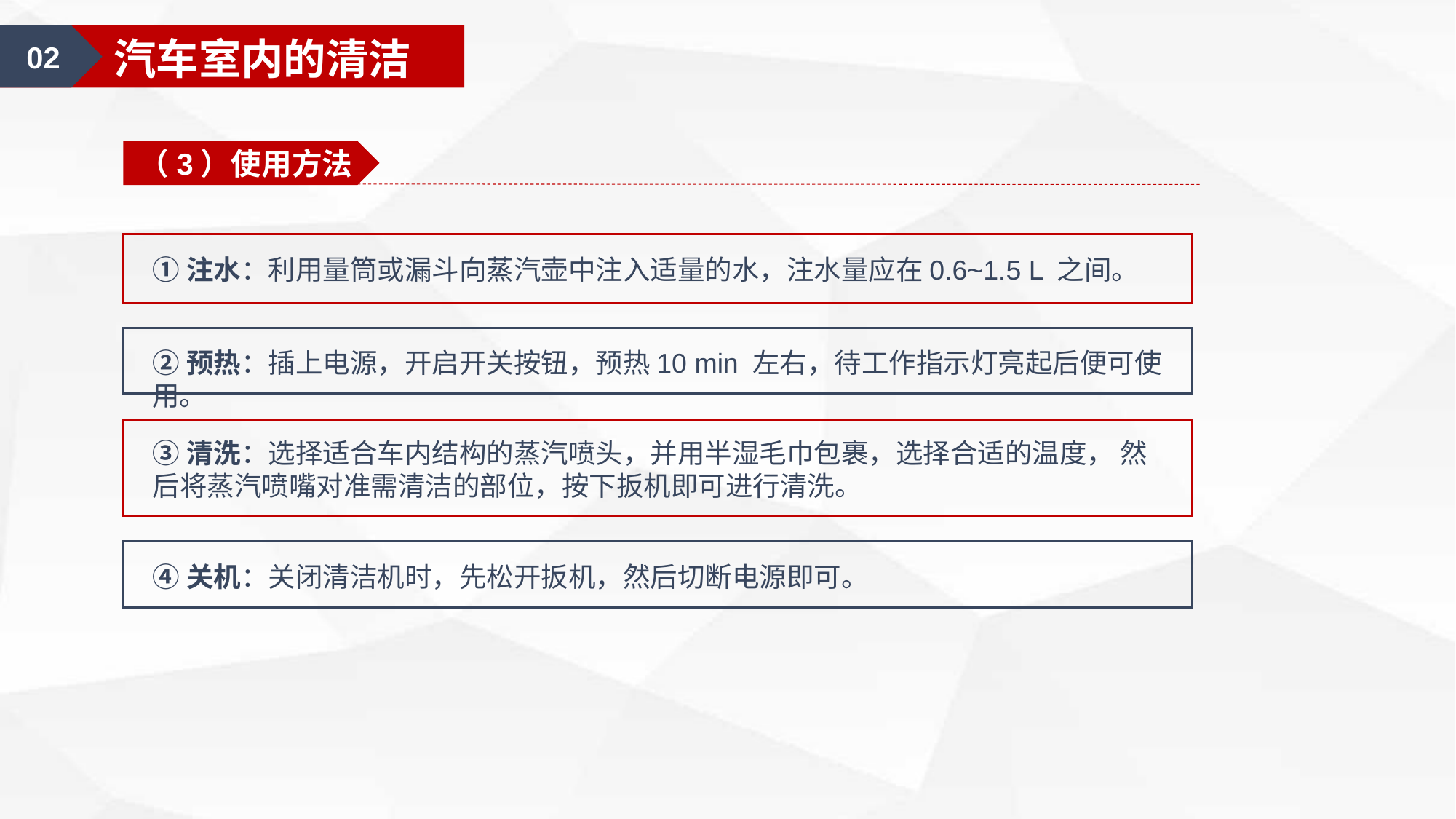

02
汽车室内的清洁
（3）使用方法

①注水：利用量筒或漏斗向蒸汽壶中注入适量的水，注水量应在0.6~1.5 L 之间。

②预热：插上电源，开启开关按钮，预热10 min 左右，待工作指示灯亮起后便可使用。

③清洗：选择适合车内结构的蒸汽喷头，并用半湿毛巾包裹，选择合适的温度， 然后将蒸汽喷嘴对准需清洁的部位，按下扳机即可进行清洗。

④关机：关闭清洁机时，先松开扳机，然后切断电源即可。